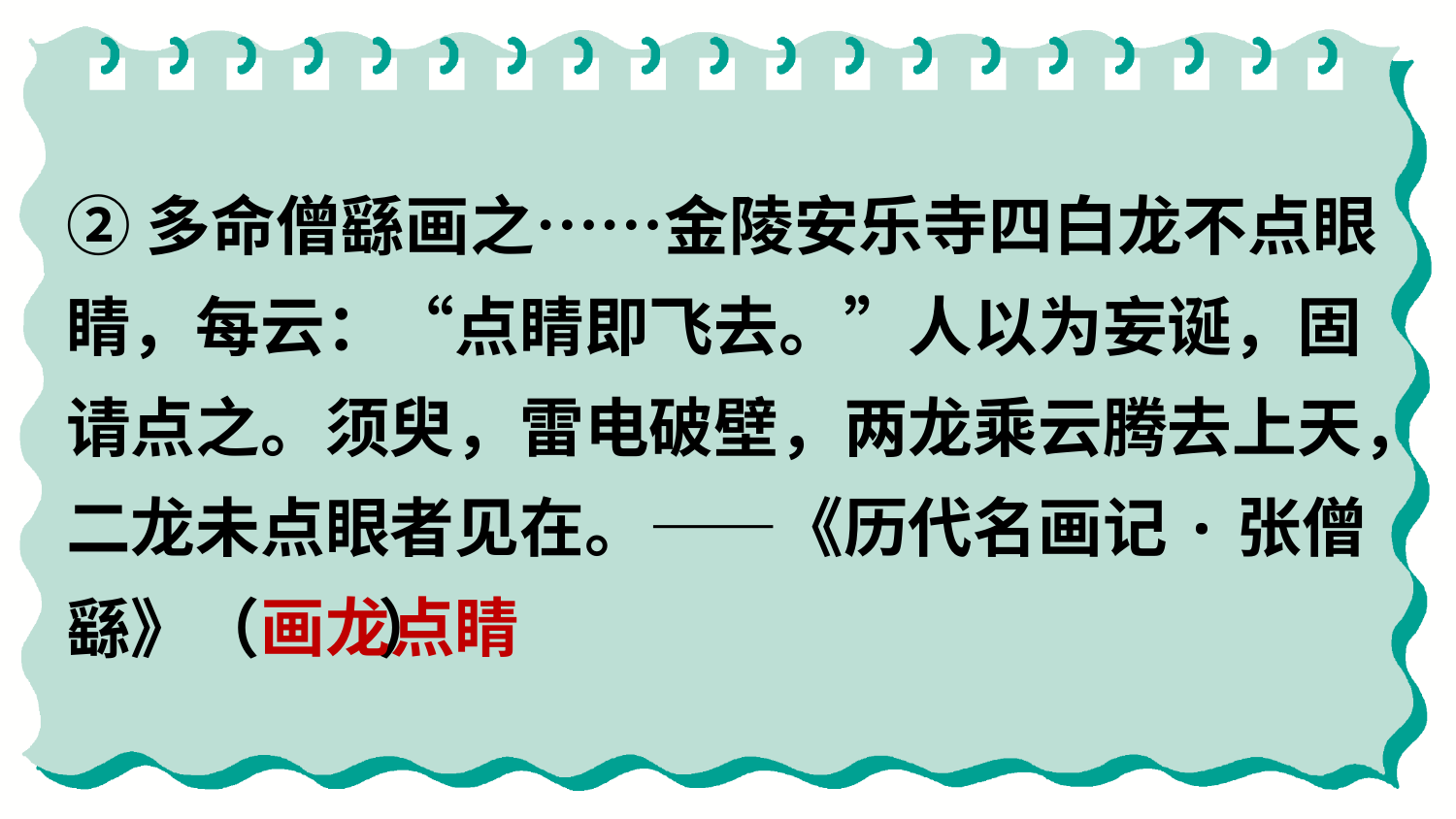

②多命僧繇画之……金陵安乐寺四白龙不点眼睛，每云：“点睛即飞去。”人以为妄诞，固请点之。须臾，雷电破壁，两龙乘云腾去上天，二龙未点眼者见在。——《历代名画记·张僧繇》（        ）
画龙点睛